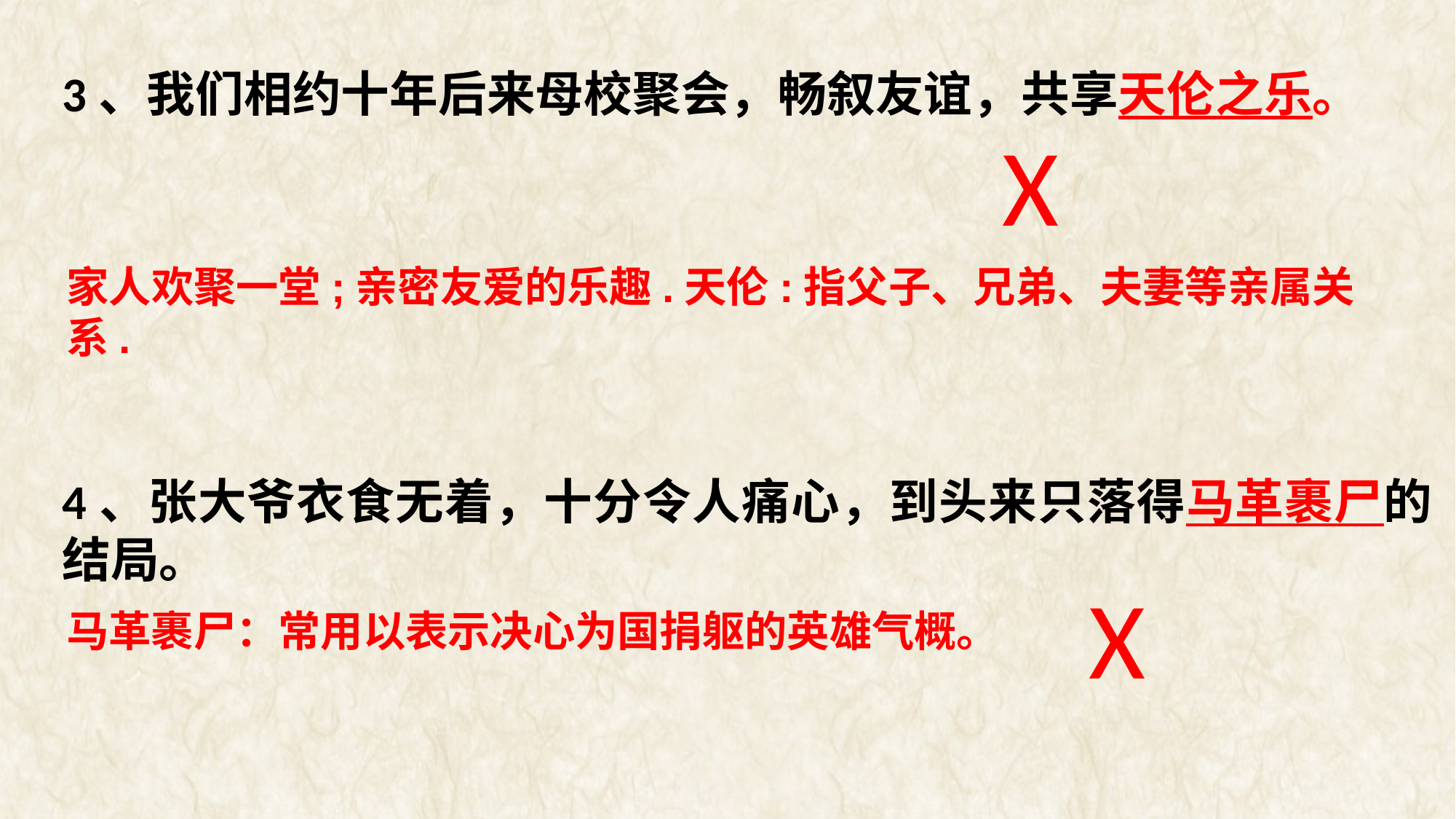

3、我们相约十年后来母校聚会，畅叙友谊，共享天伦之乐。

4、张大爷衣食无着，十分令人痛心，到头来只落得马革裹尸的结局。
Χ
家人欢聚一堂;亲密友爱的乐趣.天伦:指父子、兄弟、夫妻等亲属关系.
Χ
马革裹尸：常用以表示决心为国捐躯的英雄气概。